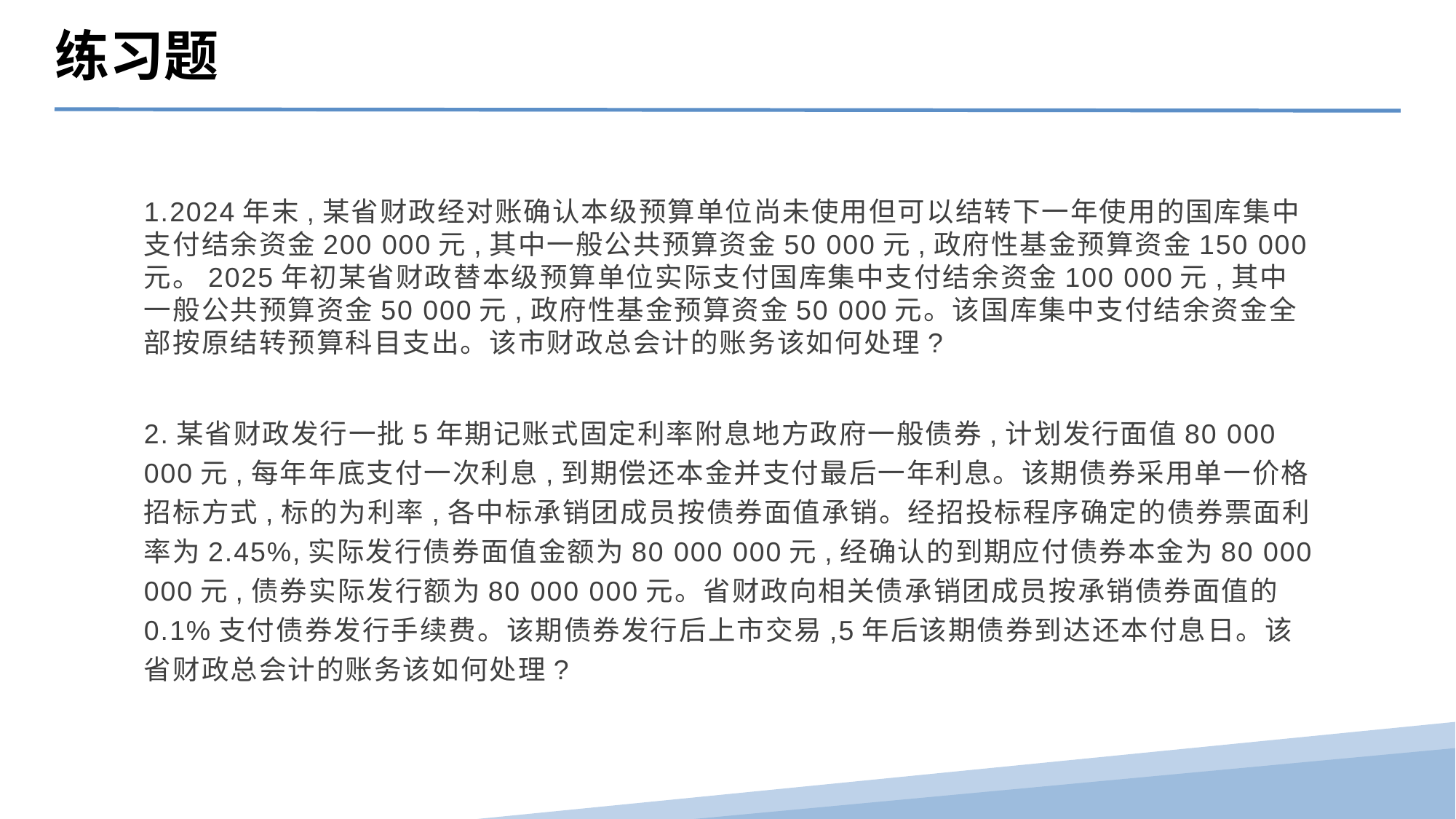

练习题
1.2024年末,某省财政经对账确认本级预算单位尚未使用但可以结转下一年使用的国库集中支付结余资金200 000元,其中一般公共预算资金50 000元,政府性基金预算资金150 000元。2025年初某省财政替本级预算单位实际支付国库集中支付结余资金100 000元,其中一般公共预算资金50 000元,政府性基金预算资金50 000元。该国库集中支付结余资金全部按原结转预算科目支出。该市财政总会计的账务该如何处理?

2.某省财政发行一批5年期记账式固定利率附息地方政府一般债券,计划发行面值80 000 000元,每年年底支付一次利息,到期偿还本金并支付最后一年利息。该期债券采用单一价格招标方式,标的为利率,各中标承销团成员按债券面值承销。经招投标程序确定的债券票面利率为2.45%,实际发行债券面值金额为80 000 000元,经确认的到期应付债券本金为80 000 000元,债券实际发行额为80 000 000元。省财政向相关债承销团成员按承销债券面值的0.1%支付债券发行手续费。该期债券发行后上市交易,5年后该期债券到达还本付息日。该省财政总会计的账务该如何处理?